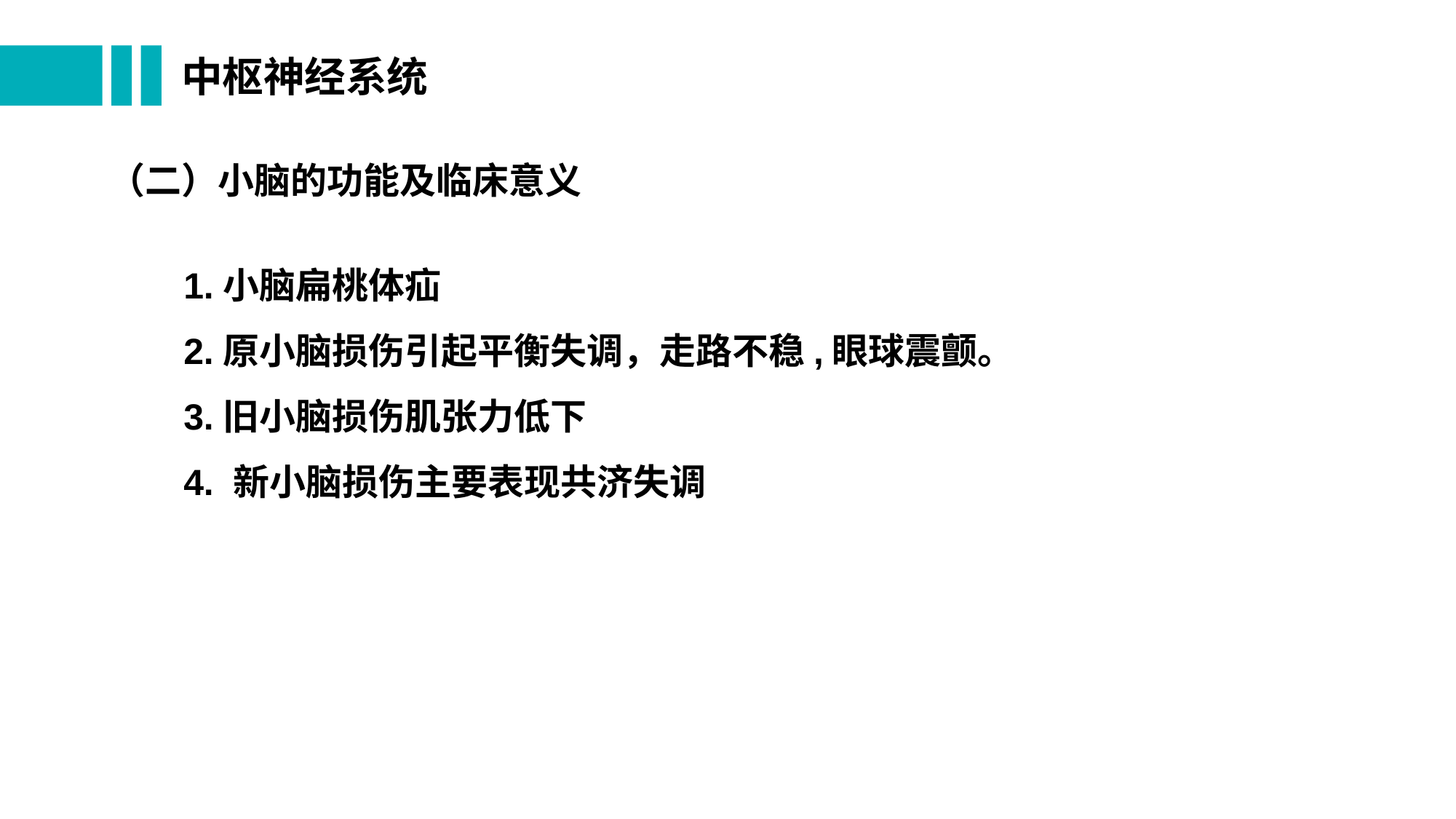

# 中枢神经系统
（二）小脑的功能及临床意义
1.小脑扁桃体疝
2.原小脑损伤引起平衡失调，走路不稳,眼球震颤。
3.旧小脑损伤肌张力低下
4. 新小脑损伤主要表现共济失调